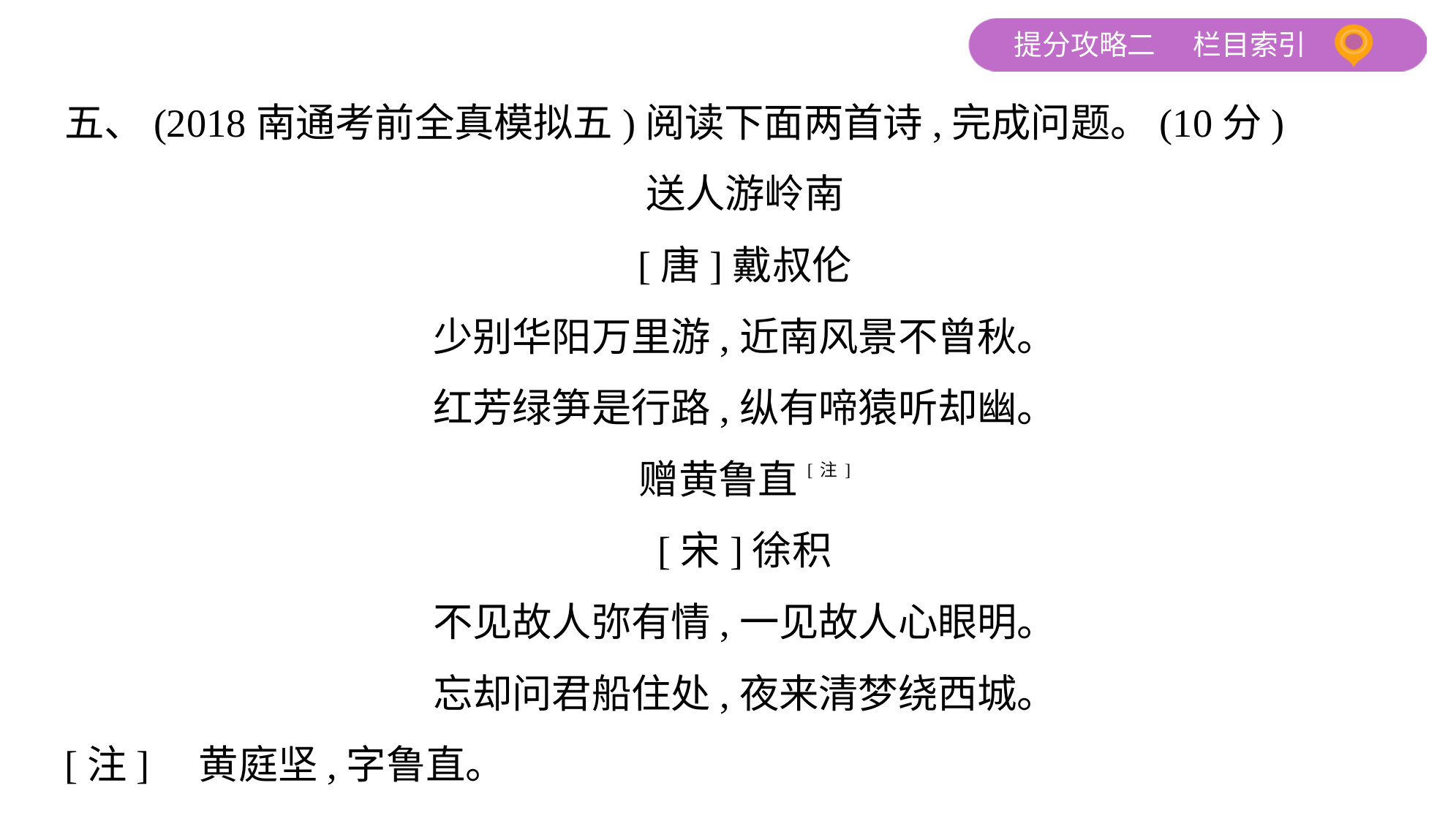

五、(2018南通考前全真模拟五)阅读下面两首诗,完成问题。(10分)
送人游岭南
[唐]戴叔伦
少别华阳万里游,近南风景不曾秋。
红芳绿笋是行路,纵有啼猿听却幽。
赠黄鲁直[注]
[宋]徐积
不见故人弥有情,一见故人心眼明。
忘却问君船住处,夜来清梦绕西城。
[注]    黄庭坚,字鲁直。